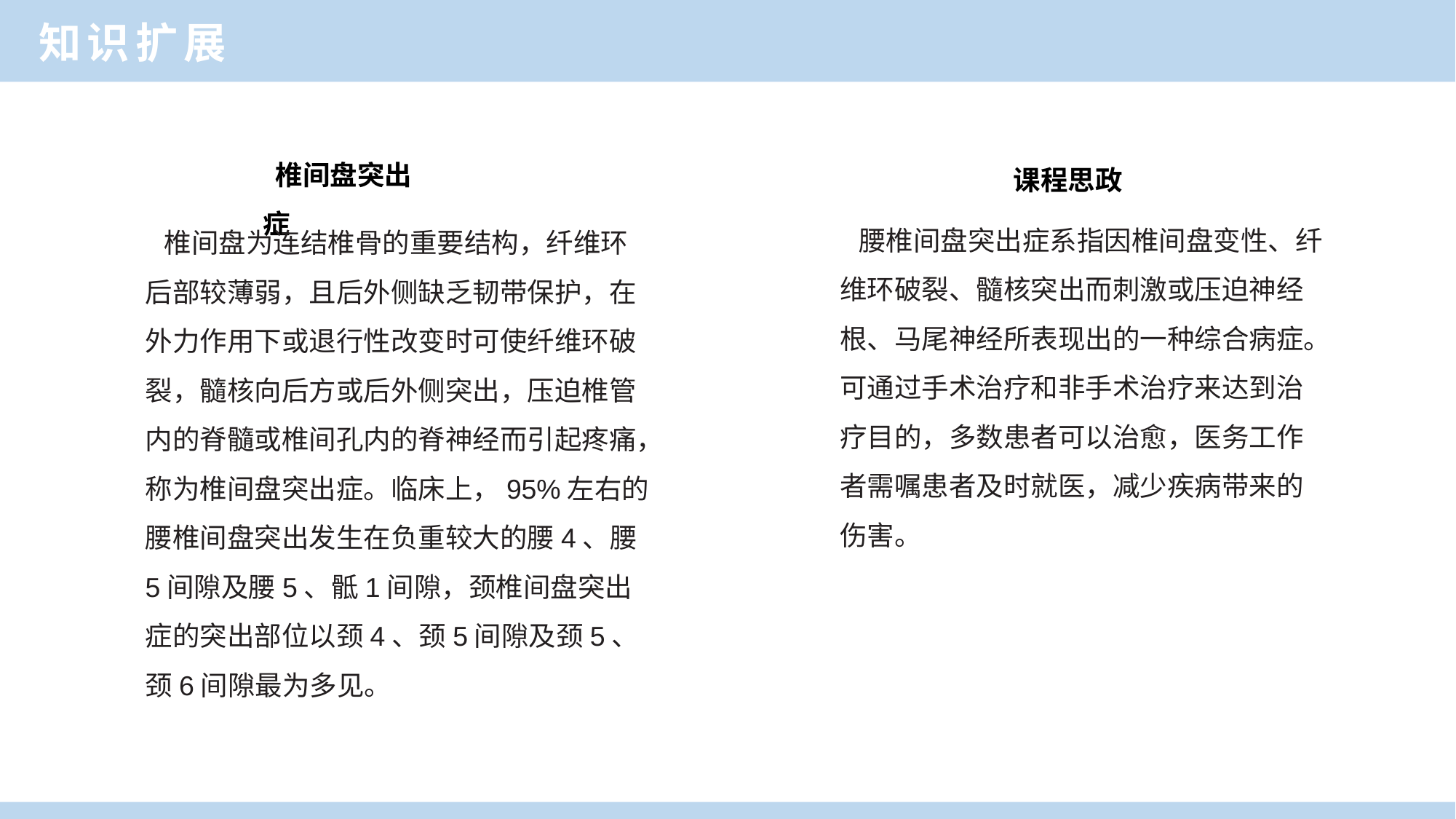

知识扩展
 椎间盘突出症
课程思政
  腰椎间盘突出症系指因椎间盘变性、纤维环破裂、髓核突出而刺激或压迫神经根、马尾神经所表现出的一种综合病症。可通过手术治疗和非手术治疗来达到治疗目的，多数患者可以治愈，医务工作者需嘱患者及时就医，减少疾病带来的伤害。
  椎间盘为连结椎骨的重要结构，纤维环后部较薄弱，且后外侧缺乏韧带保护，在外力作用下或退行性改变时可使纤维环破裂，髓核向后方或后外侧突出，压迫椎管内的脊髓或椎间孔内的脊神经而引起疼痛，称为椎间盘突出症。临床上，95%左右的腰椎间盘突出发生在负重较大的腰4、腰5间隙及腰5、骶1间隙，颈椎间盘突出症的突出部位以颈4、颈5间隙及颈5、颈6间隙最为多见。